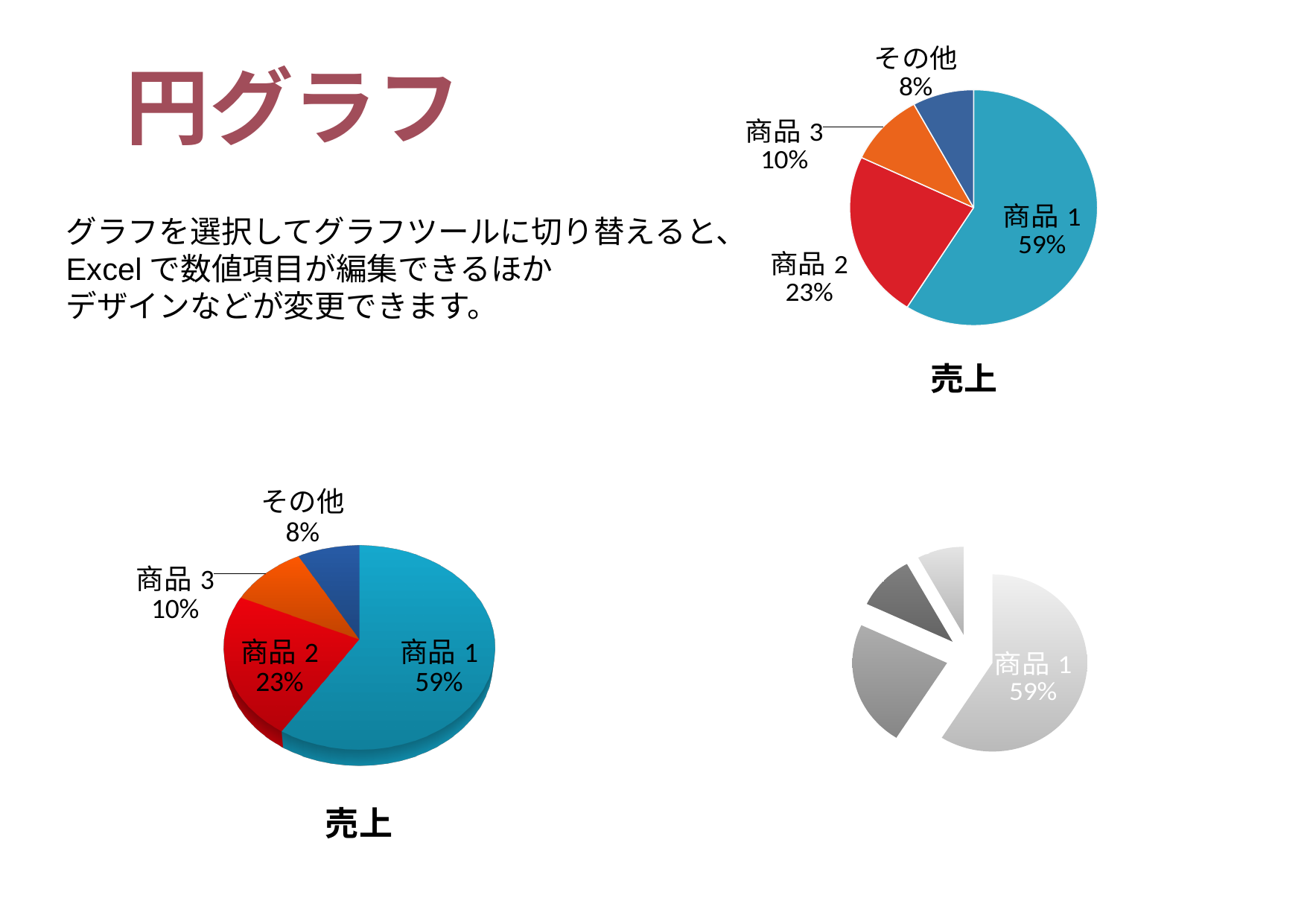

### Chart:

| Category | 売上 |
|---|---|
| 商品1 | 8.26 |
| 商品2 | 3.22 |
| 商品3 | 1.4 |
| その他 | 1.1199999999999988 |
円グラフ
グラフを選択してグラフツールに切り替えると、
Excelで数値項目が編集できるほか
デザインなどが変更できます。

[unsupported chart]

### Chart:

| Category | 売上 |
|---|---|
| 商品1 | 8.26 |
| 商品2 | 3.22 |
| 商品3 | 1.4 |
| その他 | 1.1199999999999983 |